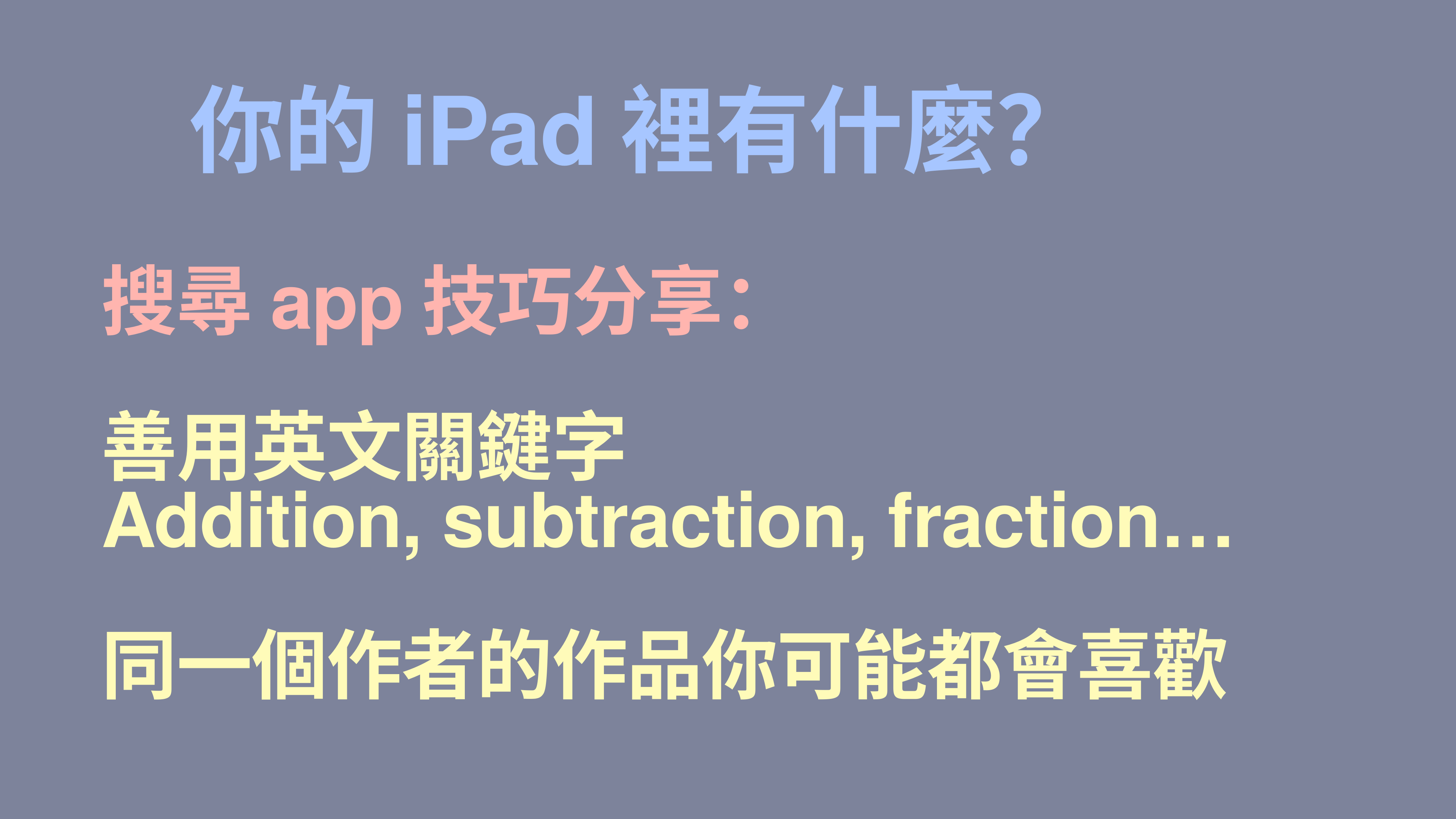

你的iPad裡有什麼？
搜尋app技巧分享：

善用英文關鍵字
Addition, subtraction, fraction…

同一個作者的作品你可能都會喜歡